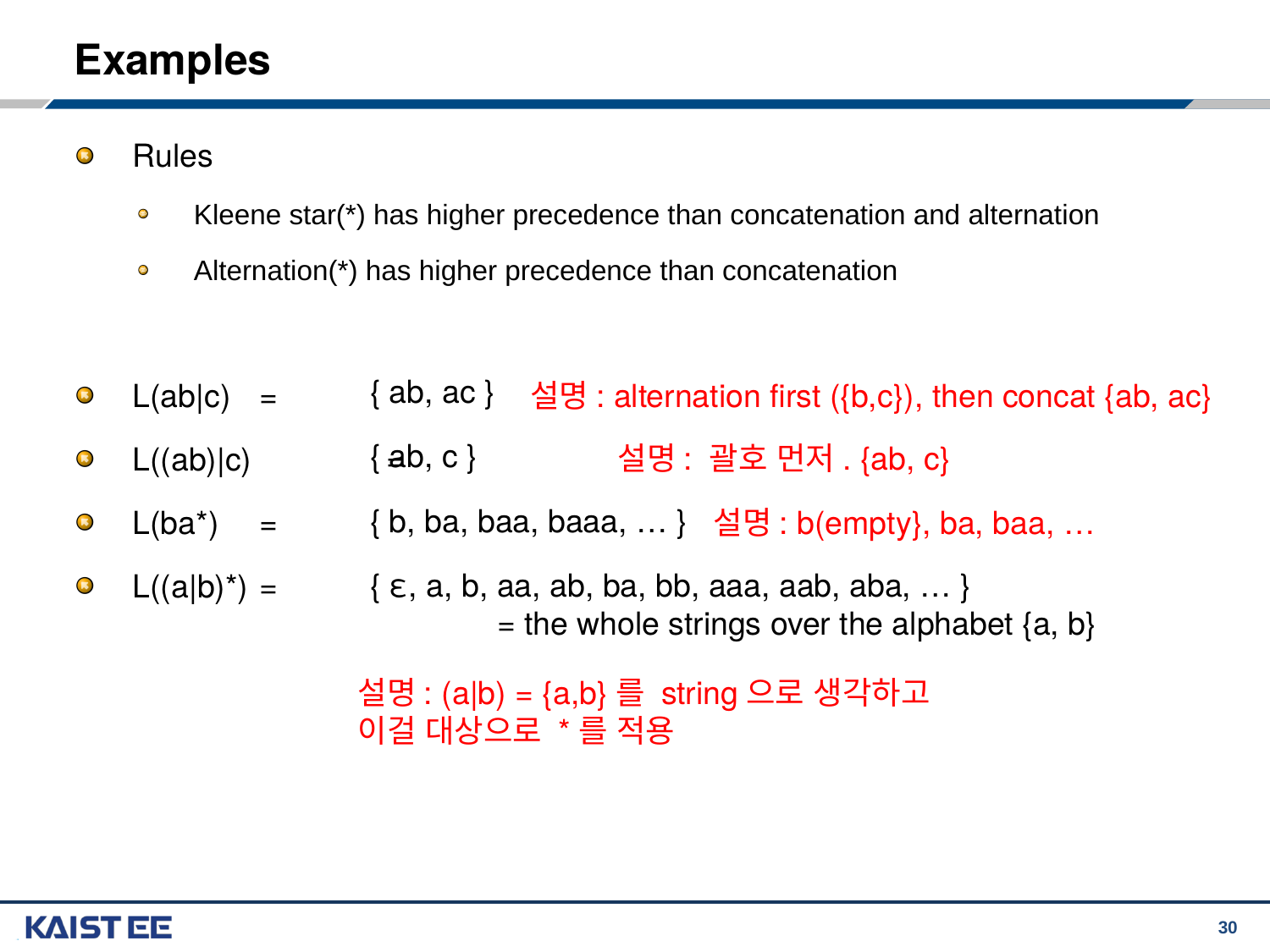

# Examples
Rules
Kleene star(*) has higher precedence than concatenation and alternation
Alternation(*) has higher precedence than concatenation

L(ab|c) 	=
L((ab)|c) 	=
L(ba*) 	=
L((a|b)*) 	=
{ ab, ac }
설명: alternation first ({b,c}), then concat {ab, ac}
{ ab, c }
설명: 괄호 먼저. {ab, c}
{ b, ba, baa, baaa, … }
설명: b(empty}, ba, baa, …
{ ε, a, b, aa, ab, ba, bb, aaa, aab, aba, … }
	= the whole strings over the alphabet {a, b}
설명: (a|b) = {a,b}를 string으로 생각하고 이걸 대상으로 *를 적용